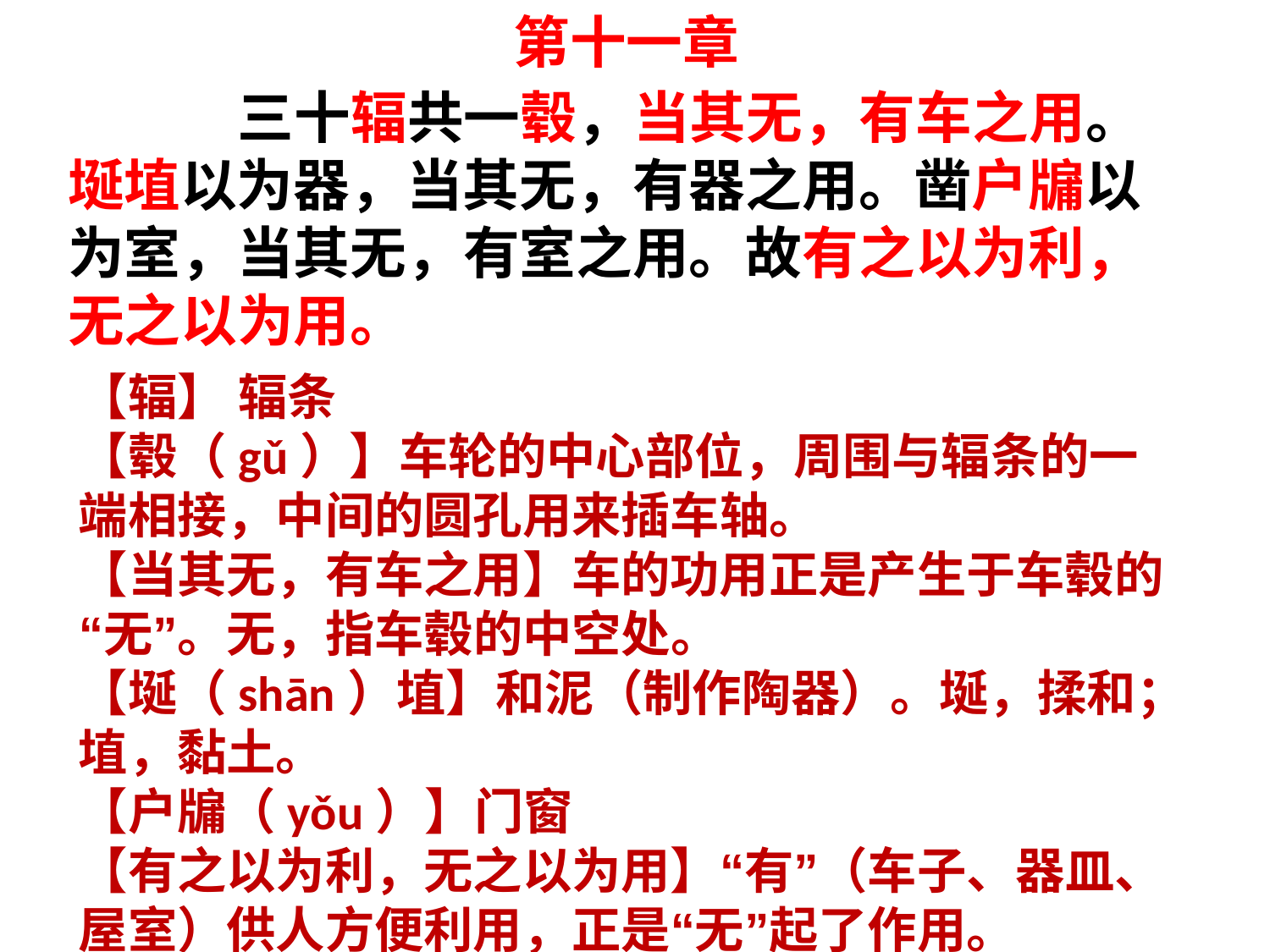

# 第十一章
          三十辐共一毂，当其无，有车之用。埏埴以为器，当其无，有器之用。凿户牖以为室，当其无，有室之用。故有之以为利，无之以为用。
【辐】 辐条
【毂（gǔ）】车轮的中心部位，周围与辐条的一端相接，中间的圆孔用来插车轴。
【当其无，有车之用】车的功用正是产生于车毂的“无”。无，指车毂的中空处。
【埏（shān）埴】和泥（制作陶器）。埏，揉和；埴，黏土。
【户牖（yǒu）】门窗
【有之以为利，无之以为用】“有”（车子、器皿、屋室）供人方便利用，正是“无”起了作用。